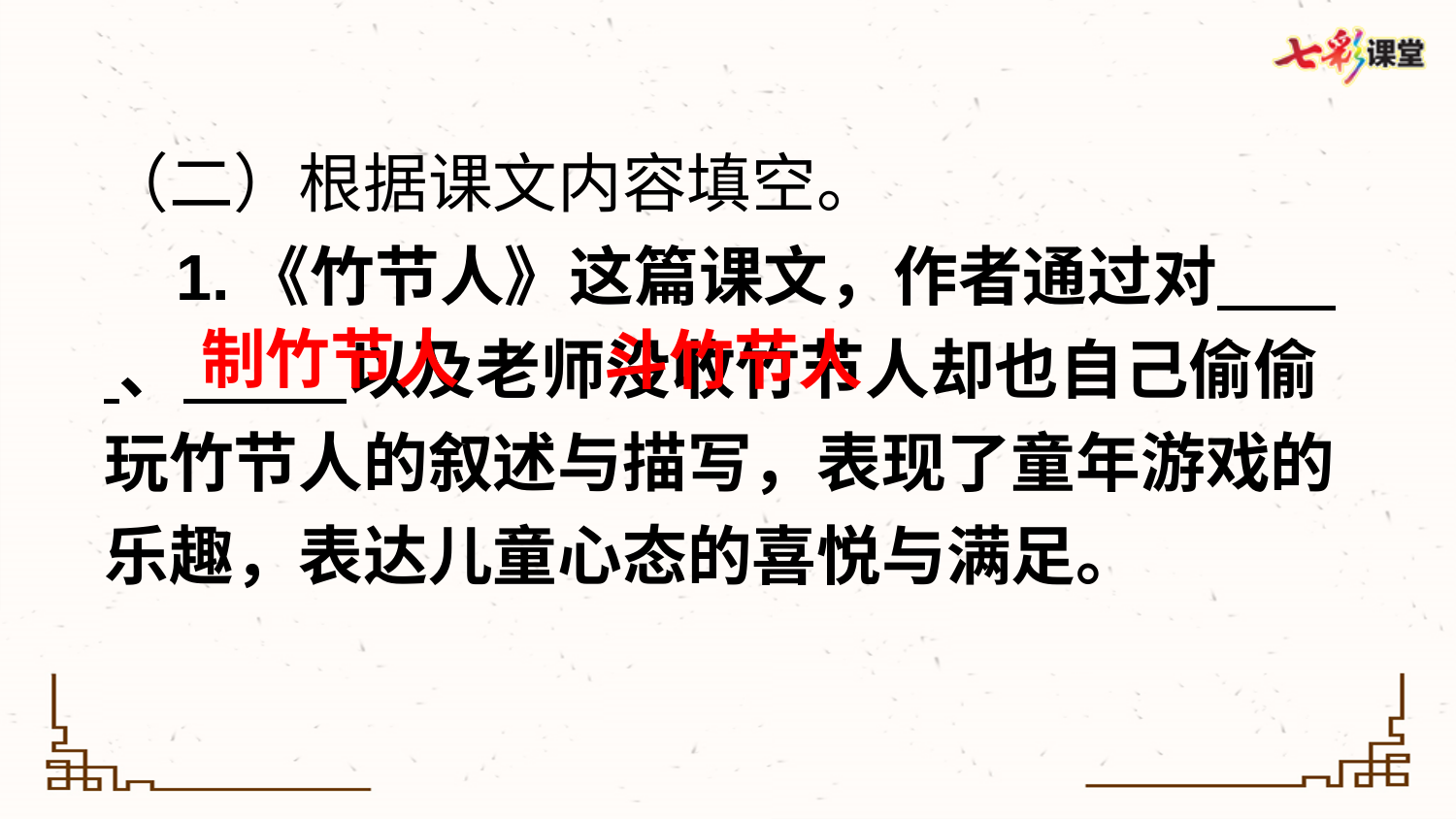

（二）根据课文内容填空。
    1.《竹节人》这篇课文，作者通过对          、           以及老师没收竹节人却也自己偷偷玩竹节人的叙述与描写，表现了童年游戏的乐趣，表达儿童心态的喜悦与满足。
制竹节人
斗竹节人